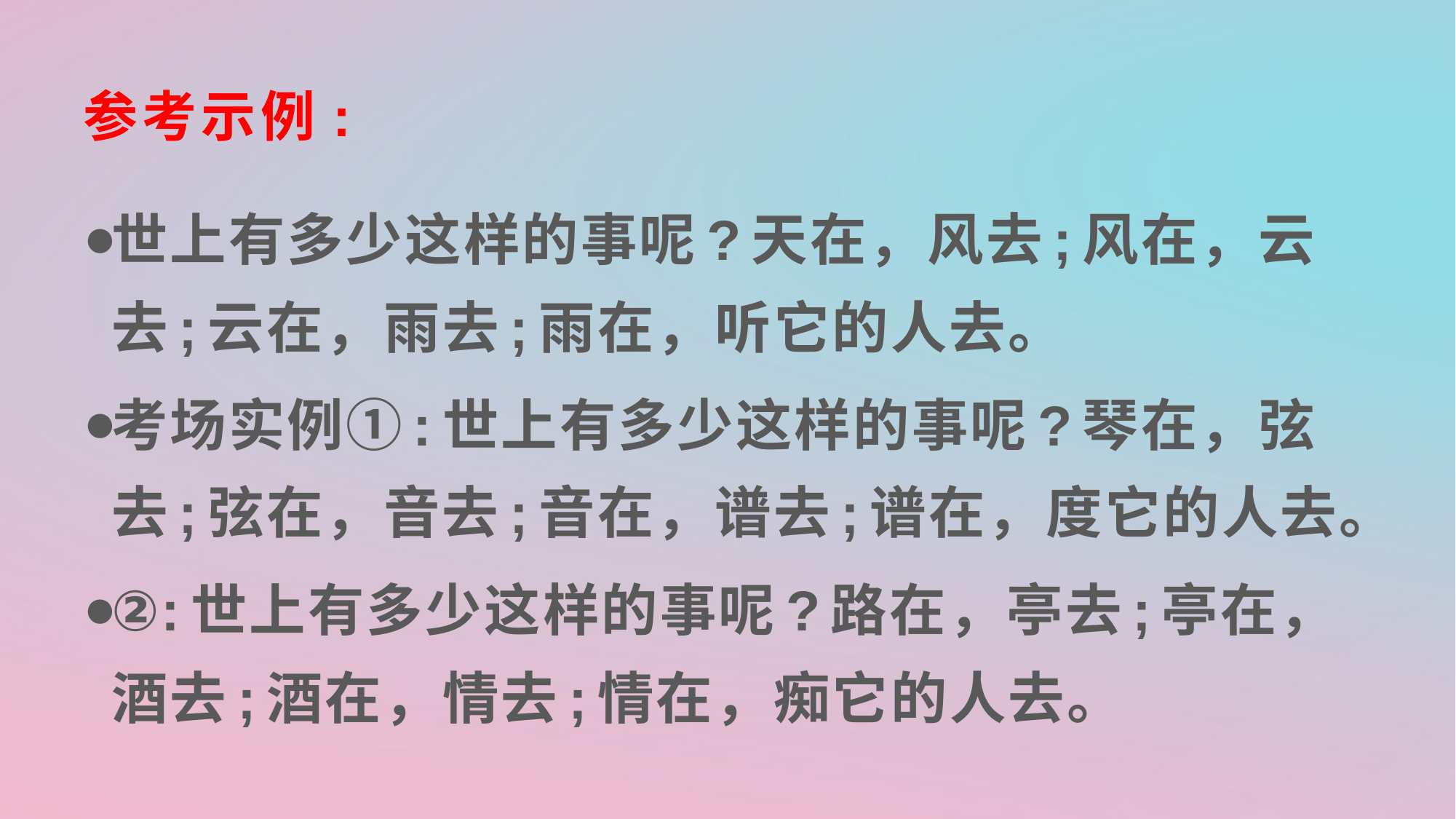

# 参考示例:
世上有多少这样的事呢?天在，风去;风在，云去;云在，雨去;雨在，听它的人去。
考场实例①:世上有多少这样的事呢?琴在，弦去;弦在，音去;音在，谱去;谱在，度它的人去。
②:世上有多少这样的事呢?路在，亭去;亭在，酒去;酒在，情去;情在，痴它的人去。